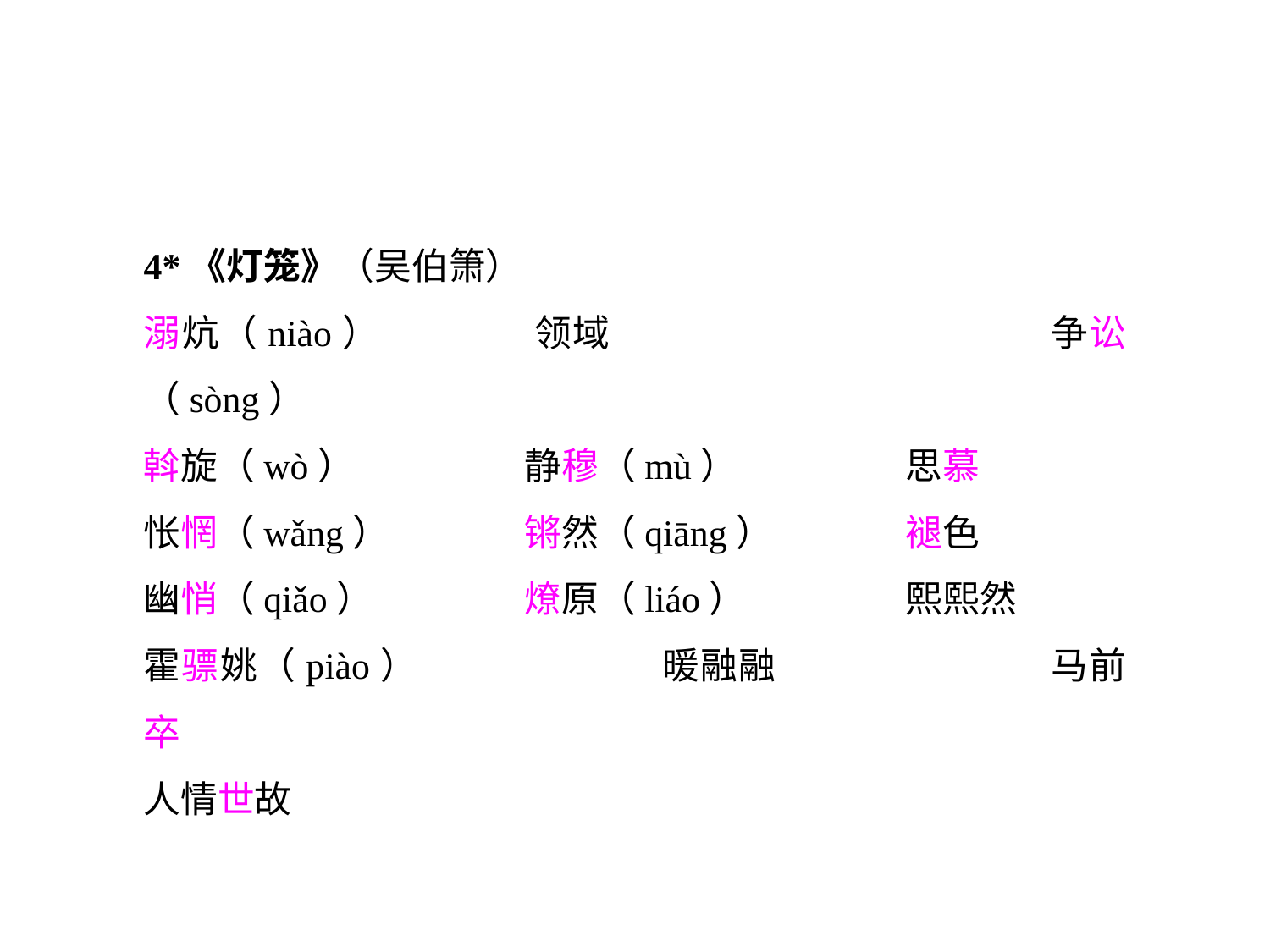

4*《灯笼》（吴伯箫）
溺炕（niào）		领域				争讼（sòng）
斡旋（wò）		静穆（mù）		思慕
怅惘（wǎng）		锵然（qiāng）		褪色
幽悄（qiǎo）		燎原（liáo）		熙熙然
霍骠姚（piào）		暖融融			马前卒
人情世故